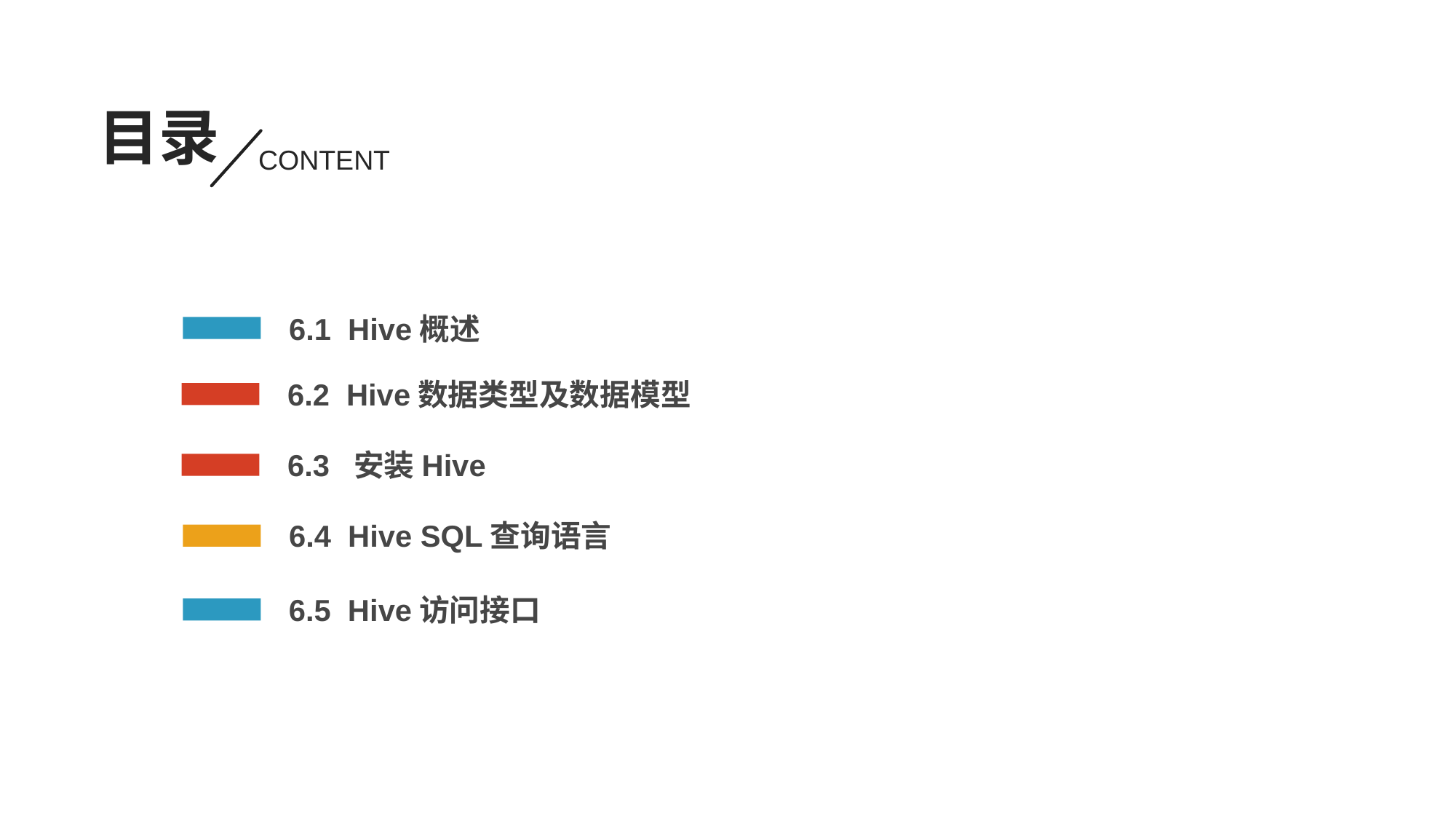

目录
CONTENT
6.1  Hive概述

6.2  Hive数据类型及数据模型

6.3  安装Hive

6.4  Hive SQL查询语言

6.5  Hive访问接口